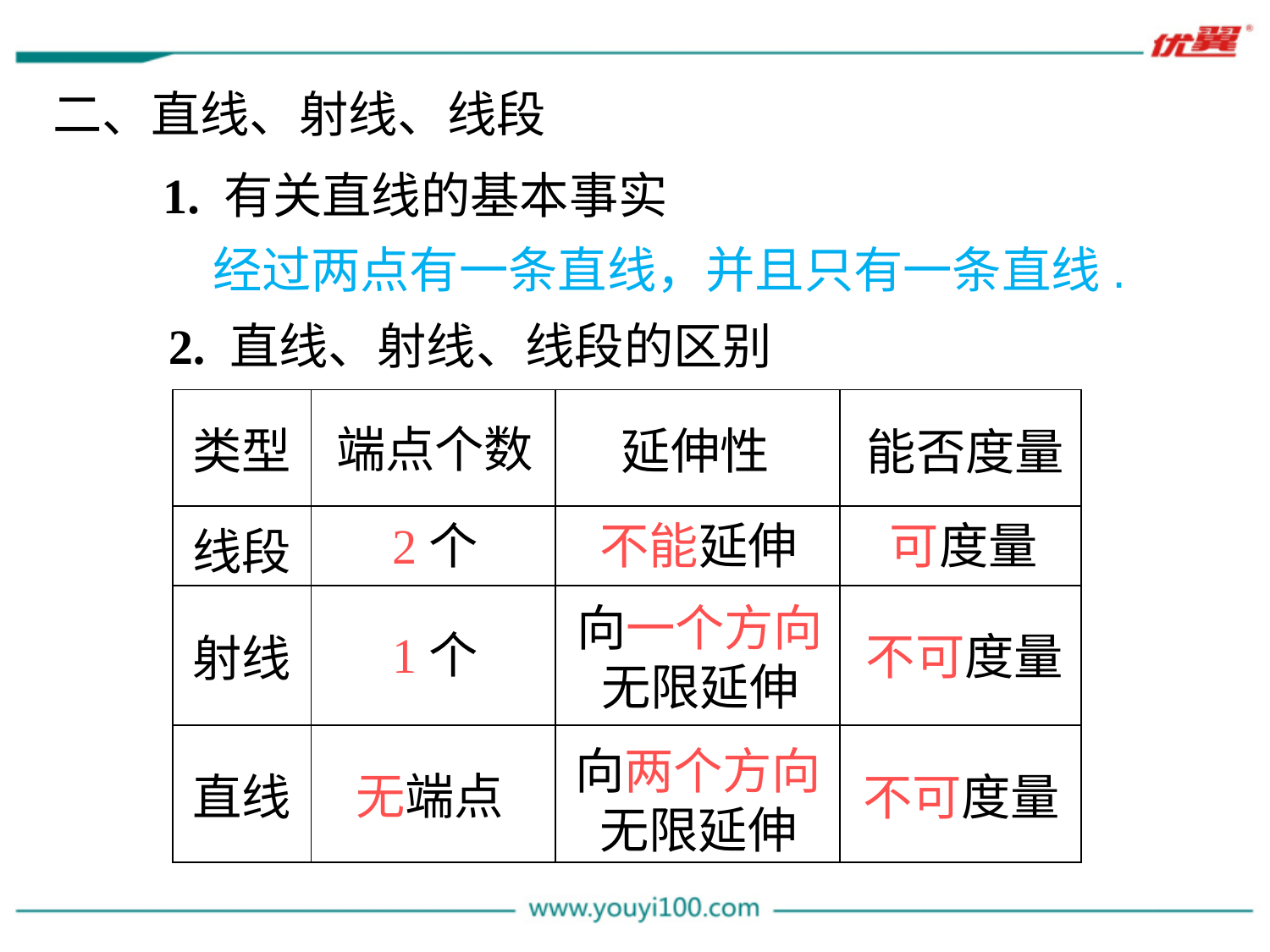

二、直线、射线、线段
1. 有关直线的基本事实
经过两点有一条直线，并且只有一条直线.
2. 直线、射线、线段的区别
| 类型 |  |  |  |
| --- | --- | --- | --- |
| 线段 |  |  |  |
| 射线 |  |  |  |
| 直线 |  |  |  |
端点个数
延伸性
能否度量
2个
不能延伸
可度量
向一个方向
无限延伸
1个
不可度量
向两个方向
无限延伸
无端点
不可度量